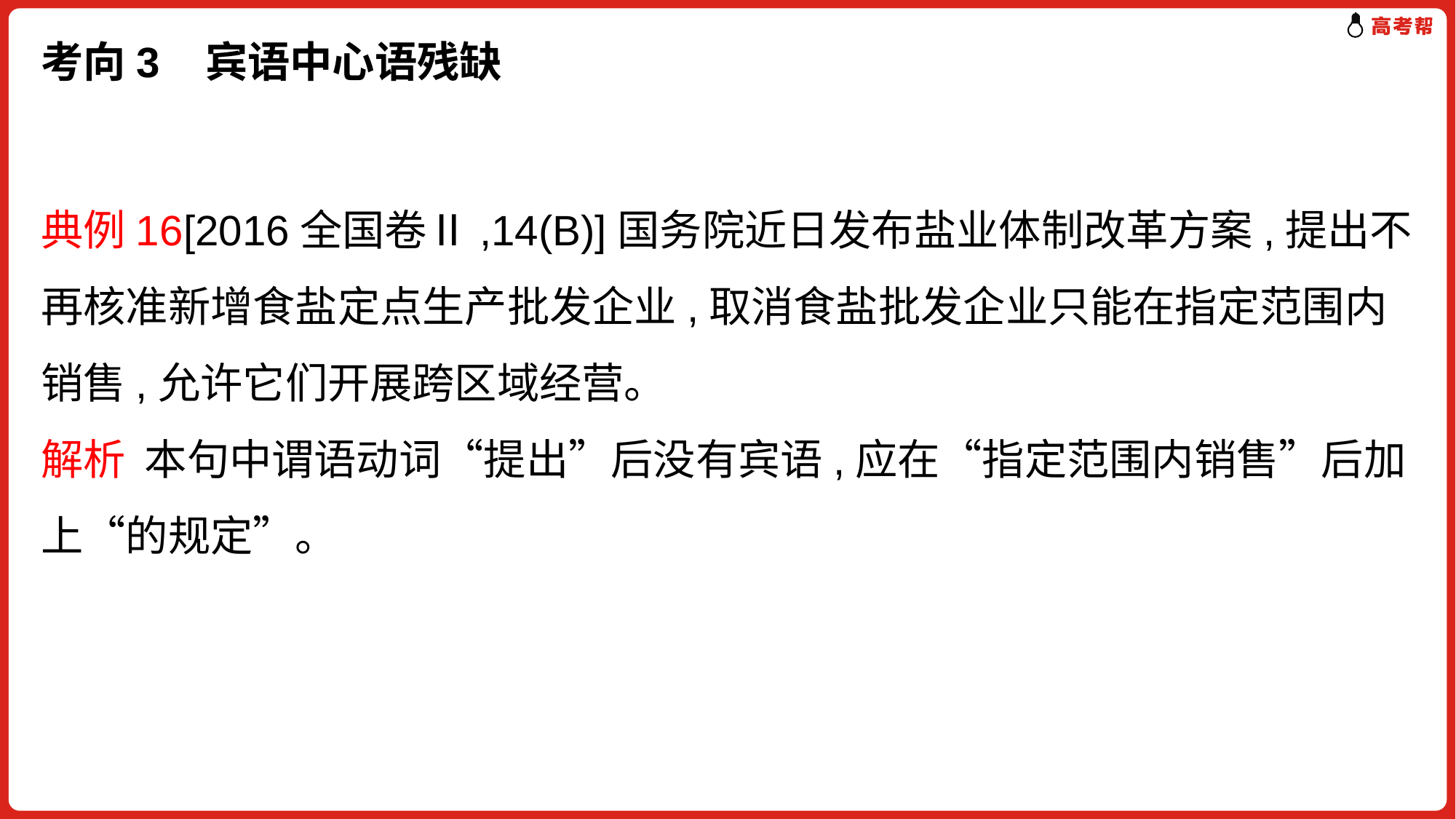

# 考向3   宾语中心语残缺
典例16[2016全国卷Ⅱ,14(B)]国务院近日发布盐业体制改革方案,提出不再核准新增食盐定点生产批发企业,取消食盐批发企业只能在指定范围内销售,允许它们开展跨区域经营。
解析  本句中谓语动词“提出”后没有宾语,应在“指定范围内销售”后加上“的规定”。